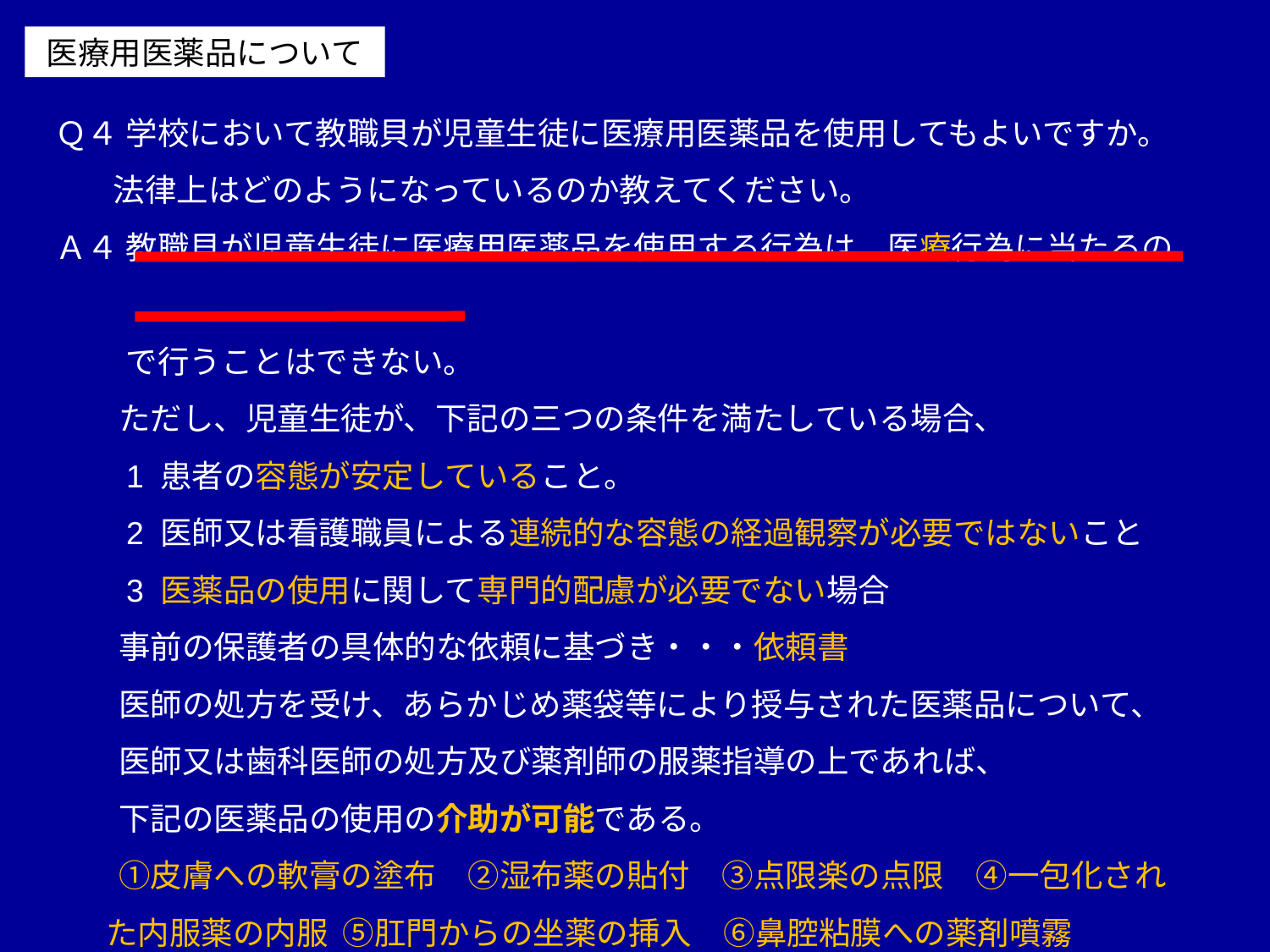

医療用医薬品について
Ｑ４ 学校において教職貝が児童生徒に医療用医薬品を使用してもよいですか。
       法律上はどのようになっているのか教えてください。
Ａ４ 教職貝が児童生徒に医療用医薬品を使用する行為は、医療行為に当たるの
　　 で行うことはできない。
　　ただし、児童生徒が、下記の三つの条件を満たしている場合、
　　1 患者の容態が安定していること。
　　2 医師又は看護職員による連続的な容態の経過観察が必要ではないこと
　　3 医薬品の使用に関して専門的配慮が必要でない場合
　　事前の保護者の具体的な依頼に基づき・・・依頼書
　　医師の処方を受け、あらかじめ薬袋等により授与された医薬品について、
　　医師又は歯科医師の処方及び薬剤師の服薬指導の上であれば、
　　下記の医薬品の使用の介助が可能である。
　　①皮膚への軟膏の塗布　②湿布薬の貼付　③点限楽の点限　④一包化され
      た内服薬の内服  ⑤肛門からの坐薬の挿入　⑥鼻腔粘膜への薬剤噴霧